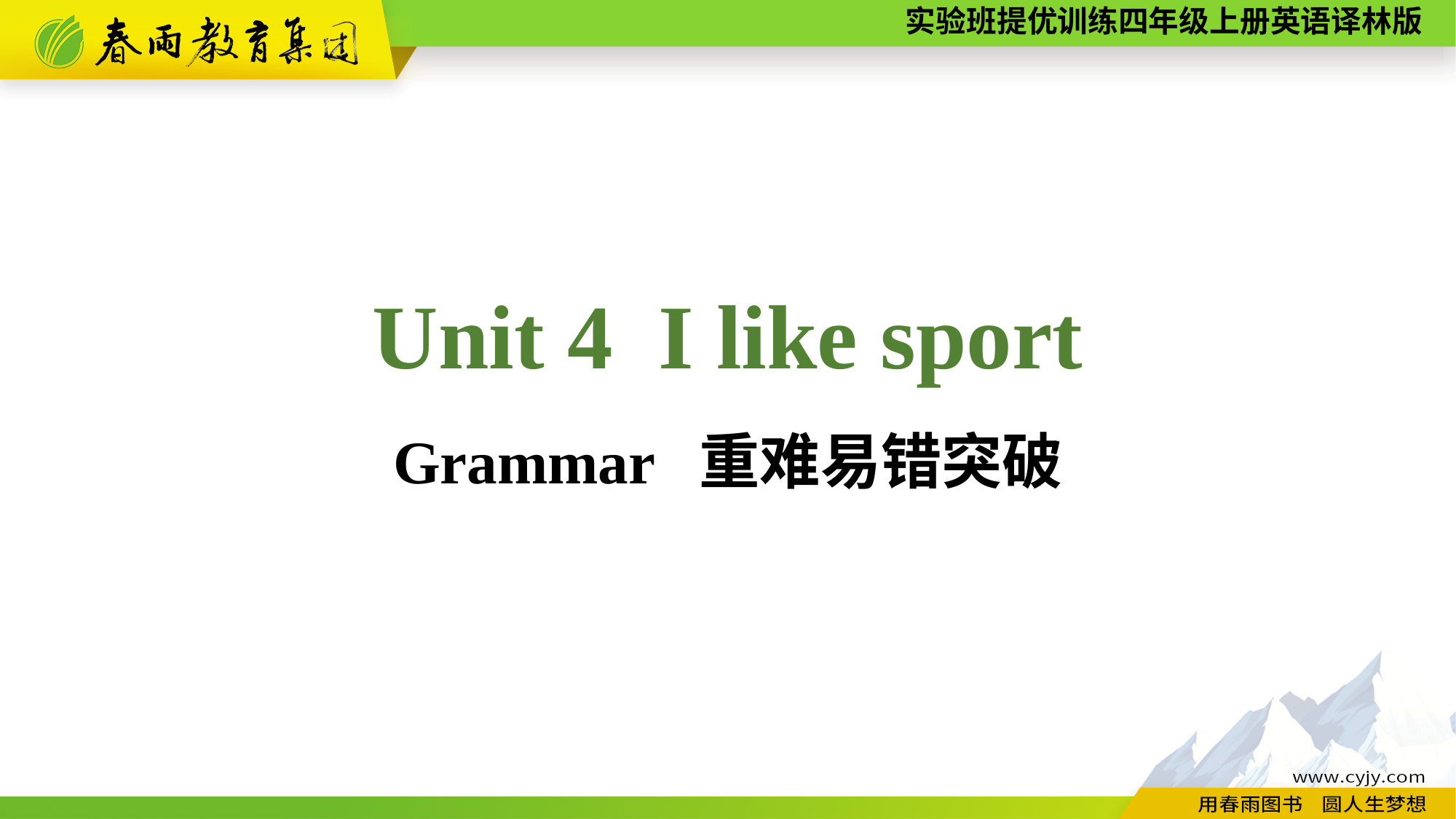

Unit 4  I like sport
Grammar  重难易错突破